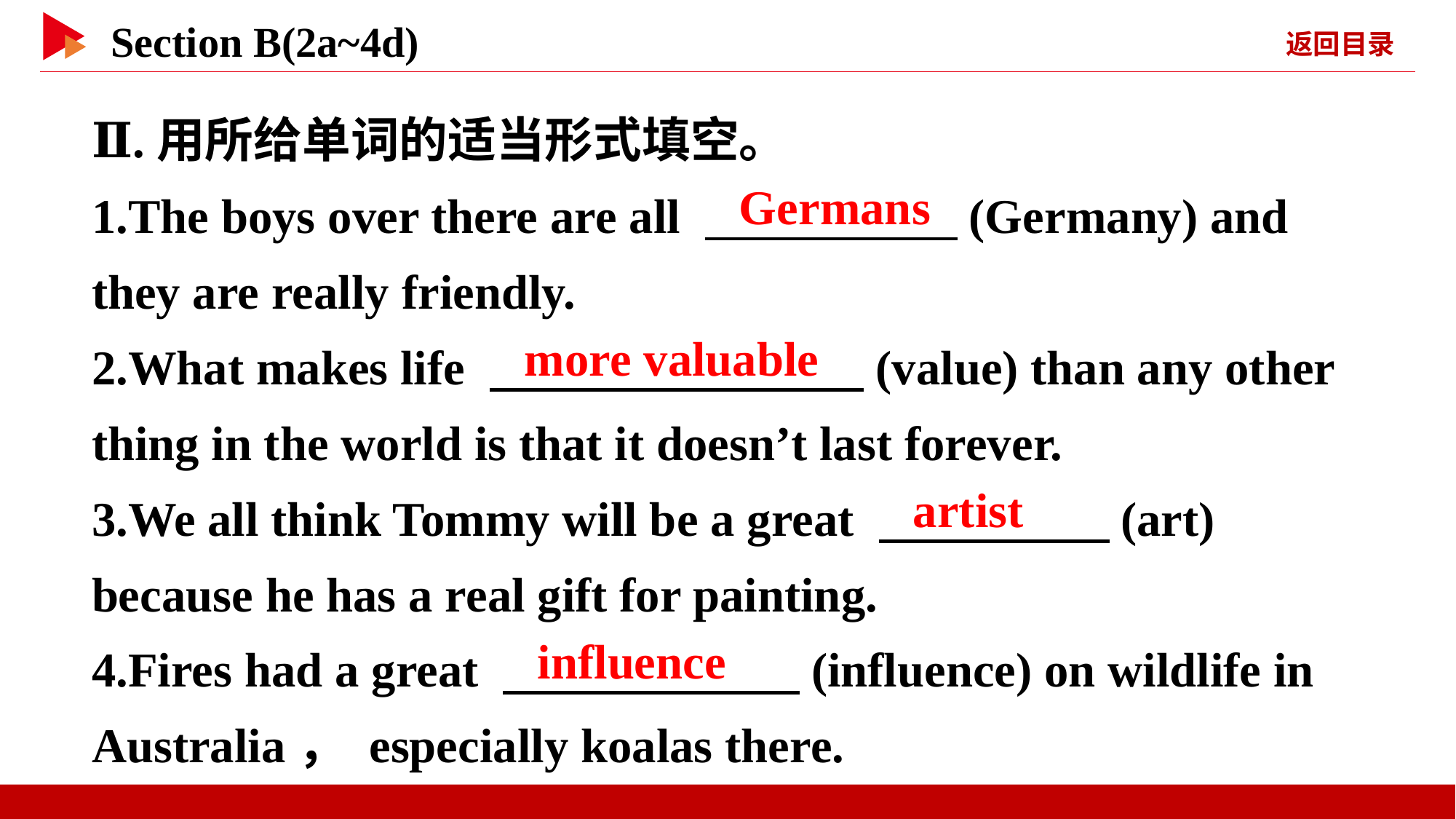

Ⅱ.用所给单词的适当形式填空。
1.The boys over there are all 　              　(Germany) and they are really friendly.
2.What makes life 　                         　(value) than any other thing in the world is that it doesn’t last forever.
3.We all think Tommy will be a great 　            　(art) because he has a real gift for painting.
4.Fires had a great 　                  　(influence) on wildlife in Australia， especially koalas there.
Germans
more valuable
artist
influence